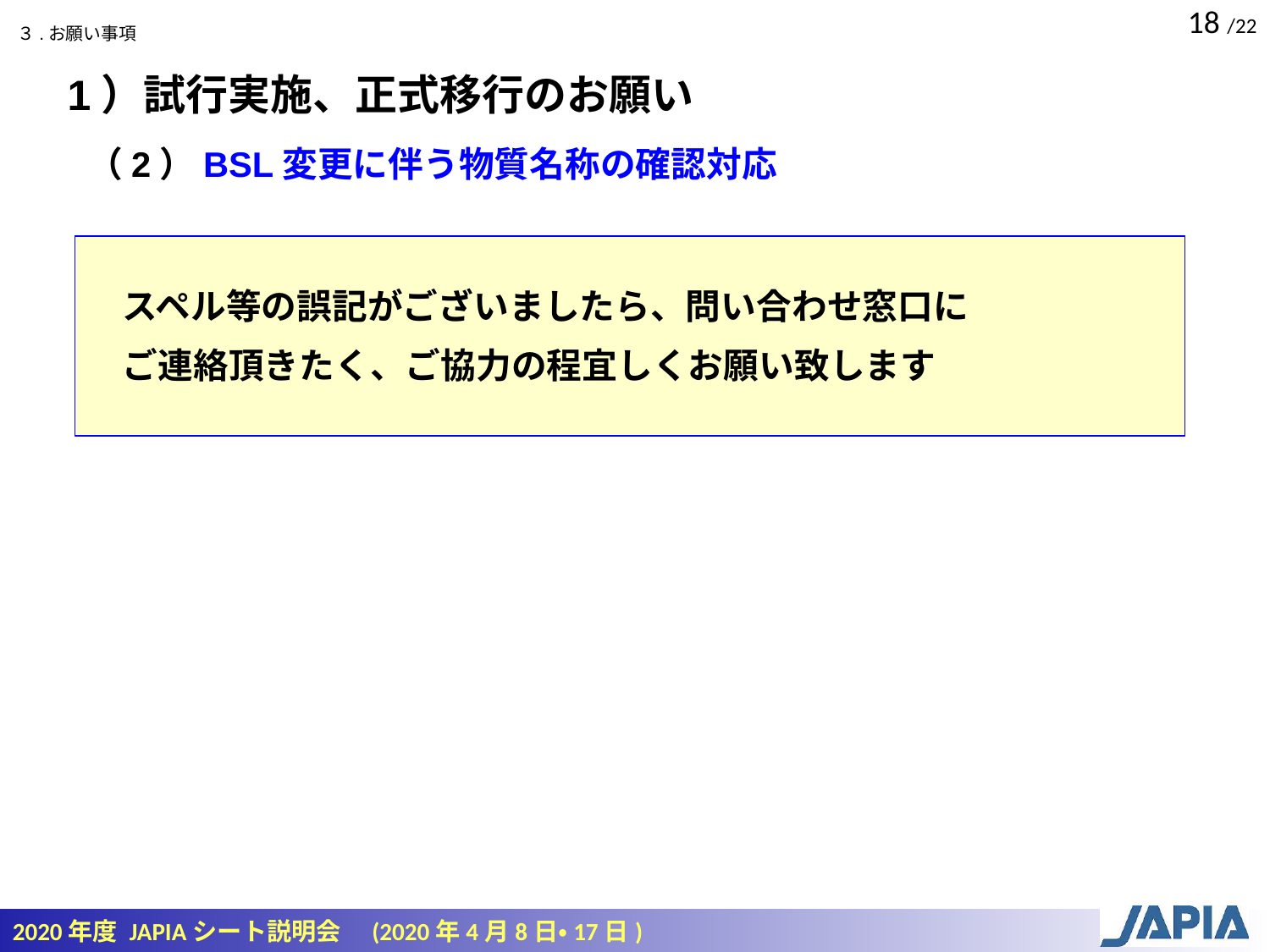

３.お願い事項
1）試行実施、正式移行のお願い
（2）BSL変更に伴う物質名称の確認対応

　スペル等の誤記がございましたら、問い合わせ窓口に

　ご連絡頂きたく、ご協力の程宜しくお願い致します